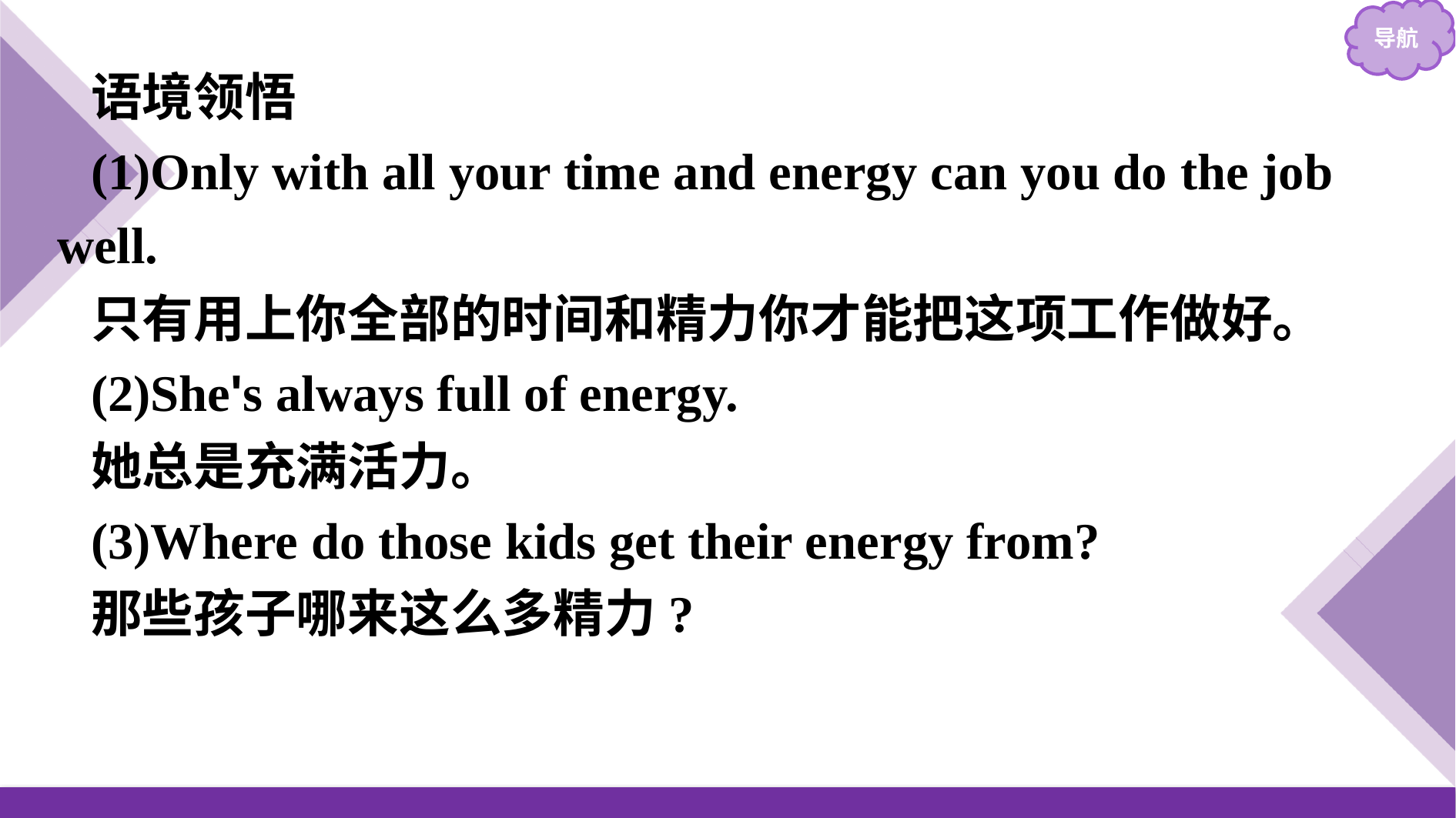

语境领悟
(1)Only with all your time and energy can you do the job well.
只有用上你全部的时间和精力你才能把这项工作做好。
(2)She's always full of energy.
她总是充满活力。
(3)Where do those kids get their energy from?
那些孩子哪来这么多精力?